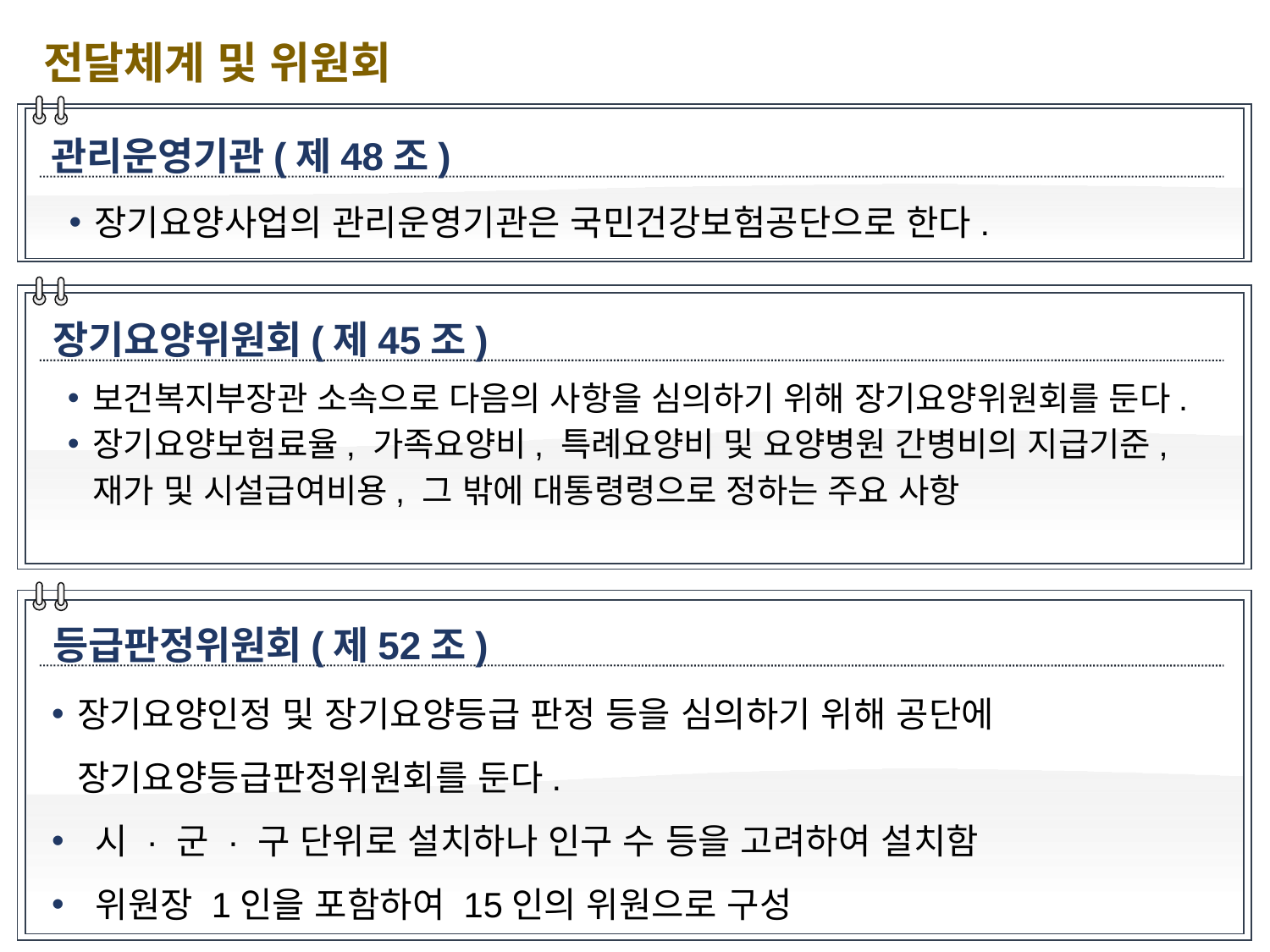

전달체계 및 위원회

관리운영기관(제48조)

장기요양사업의 관리운영기관은 국민건강보험공단으로 한다.

장기요양위원회(제45조)

보건복지부장관 소속으로 다음의 사항을 심의하기 위해 장기요양위원회를 둔다.
장기요양보험료율, 가족요양비, 특례요양비 및 요양병원 간병비의 지급기준, 재가 및 시설급여비용, 그 밖에 대통령령으로 정하는 주요 사항

등급판정위원회(제52조)
장기요양인정 및 장기요양등급 판정 등을 심의하기 위해 공단에 장기요양등급판정위원회를 둔다.
 시 · 군 · 구 단위로 설치하나 인구 수 등을 고려하여 설치함
 위원장 1인을 포함하여 15인의 위원으로 구성